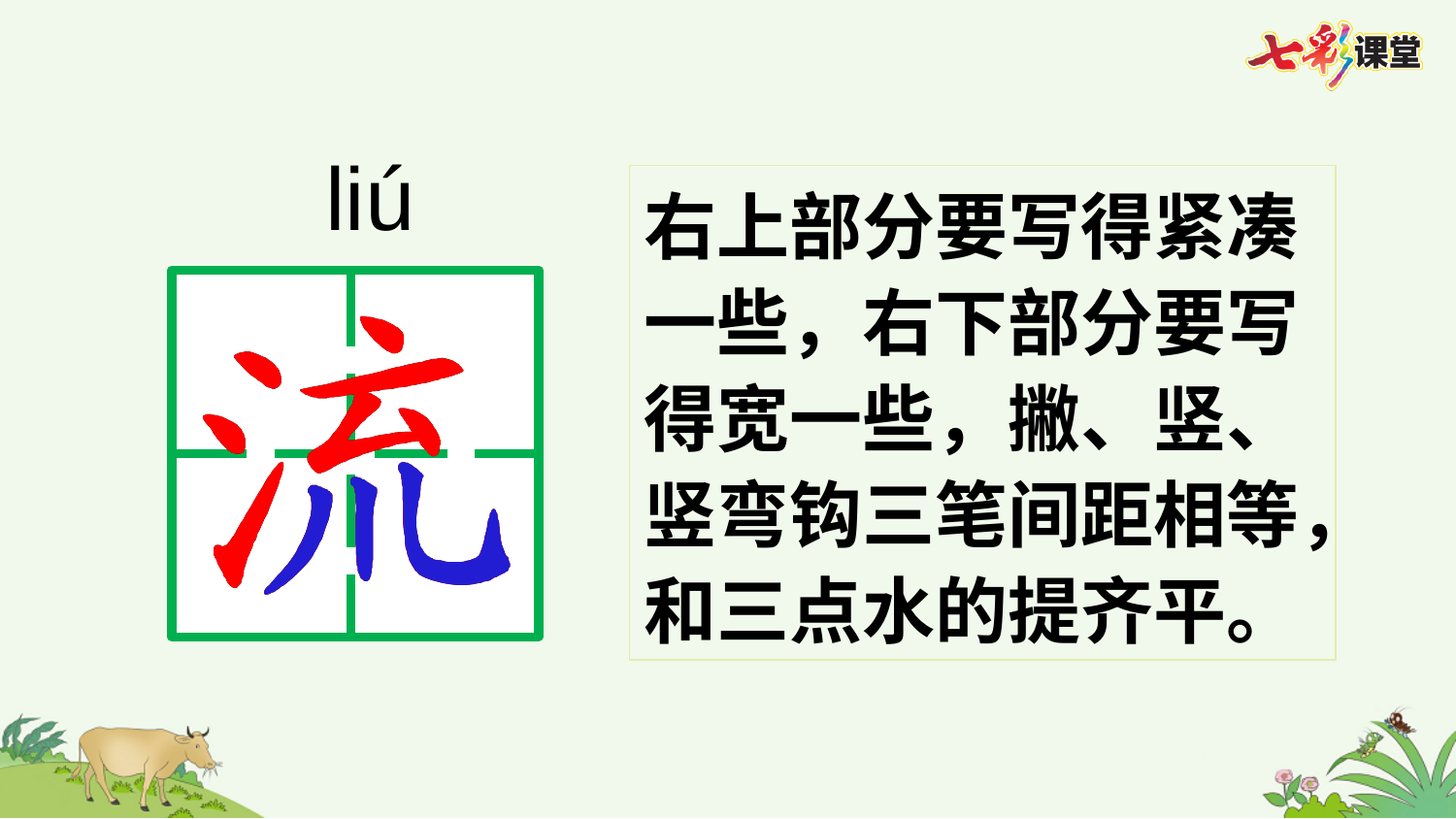

liú
右上部分要写得紧凑一些，右下部分要写得宽一些，撇、竖、竖弯钩三笔间距相等，和三点水的提齐平。